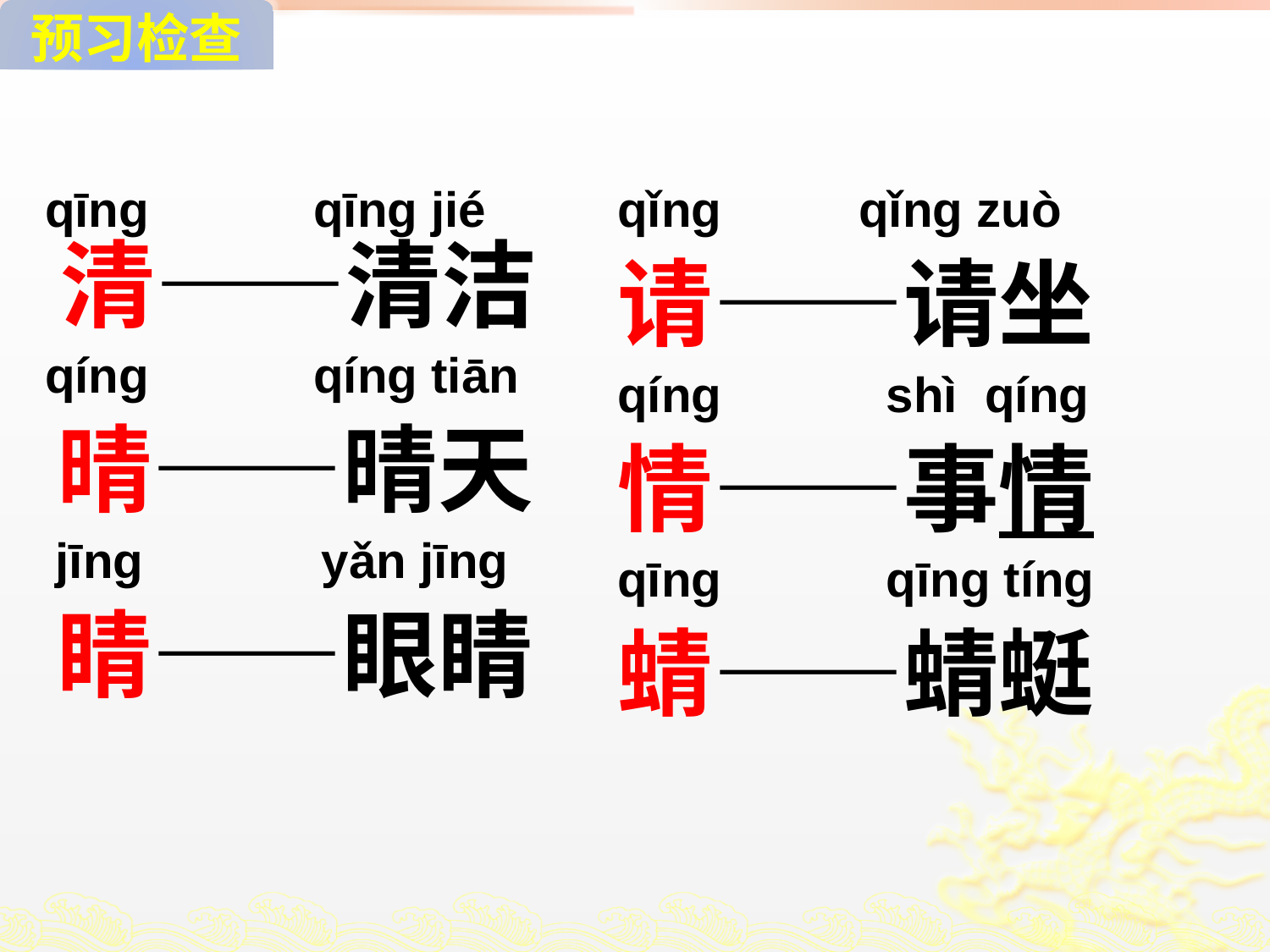

预习检查
   qīng            qīng jié清——清洁
   qíng            qíng tiān
 晴——晴天
    jīng             yǎn jīng
 睛——眼睛
qǐng          qǐng zuò
请——请坐
qíng            shì  qíng
情——事情
qīng            qīng tíng
蜻——蜻蜓